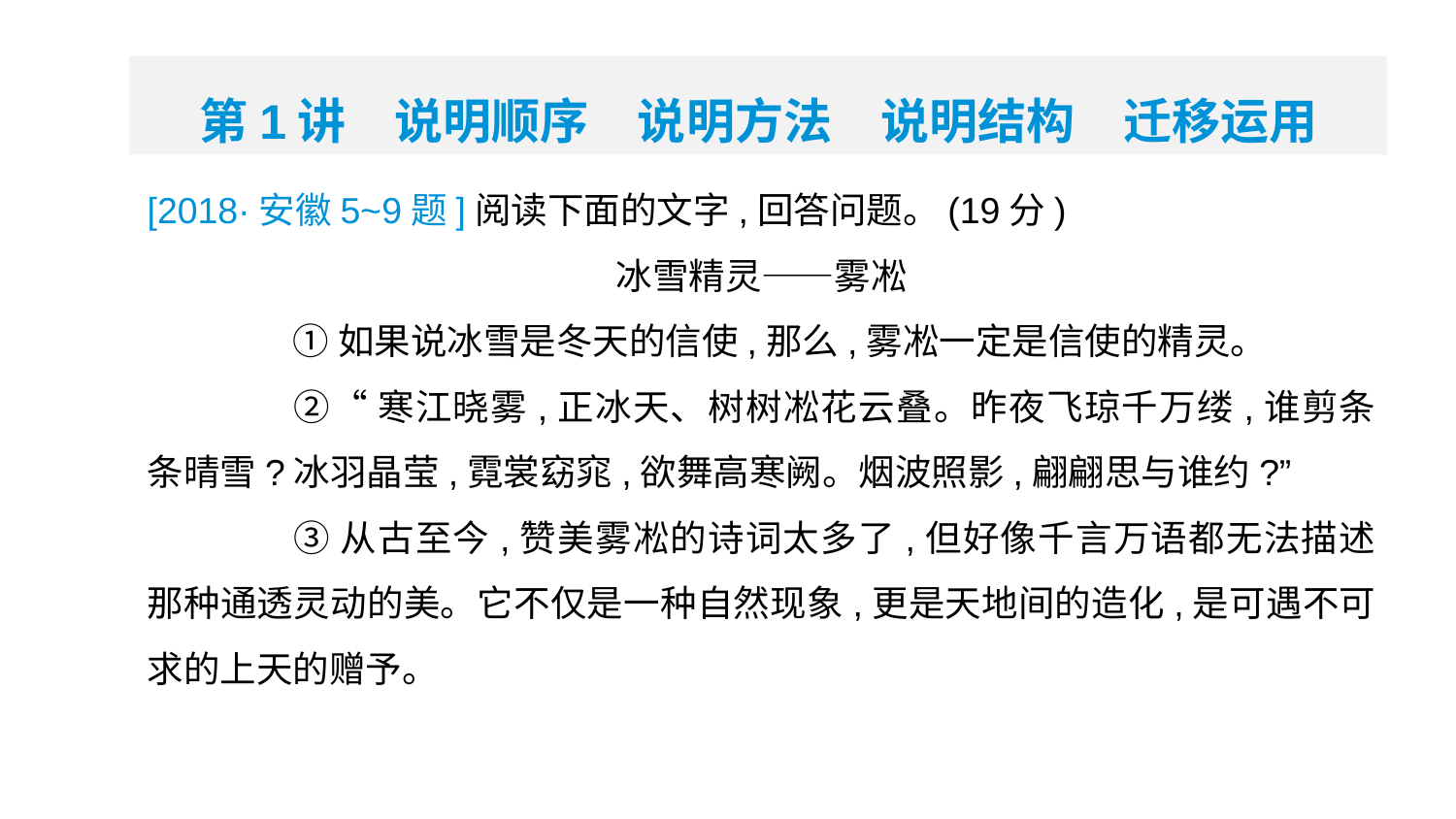

第1讲　说明顺序　说明方法　说明结构　迁移运用
[2018·安徽5~9题]阅读下面的文字,回答问题。(19分)
冰雪精灵——雾凇
	①如果说冰雪是冬天的信使,那么,雾凇一定是信使的精灵。
	②“寒江晓雾,正冰天、树树凇花云叠。昨夜飞琼千万缕,谁剪条条晴雪?冰羽晶莹,霓裳窈窕,欲舞高寒阙。烟波照影,翩翩思与谁约?”
	③从古至今,赞美雾凇的诗词太多了,但好像千言万语都无法描述那种通透灵动的美。它不仅是一种自然现象,更是天地间的造化,是可遇不可求的上天的赠予。